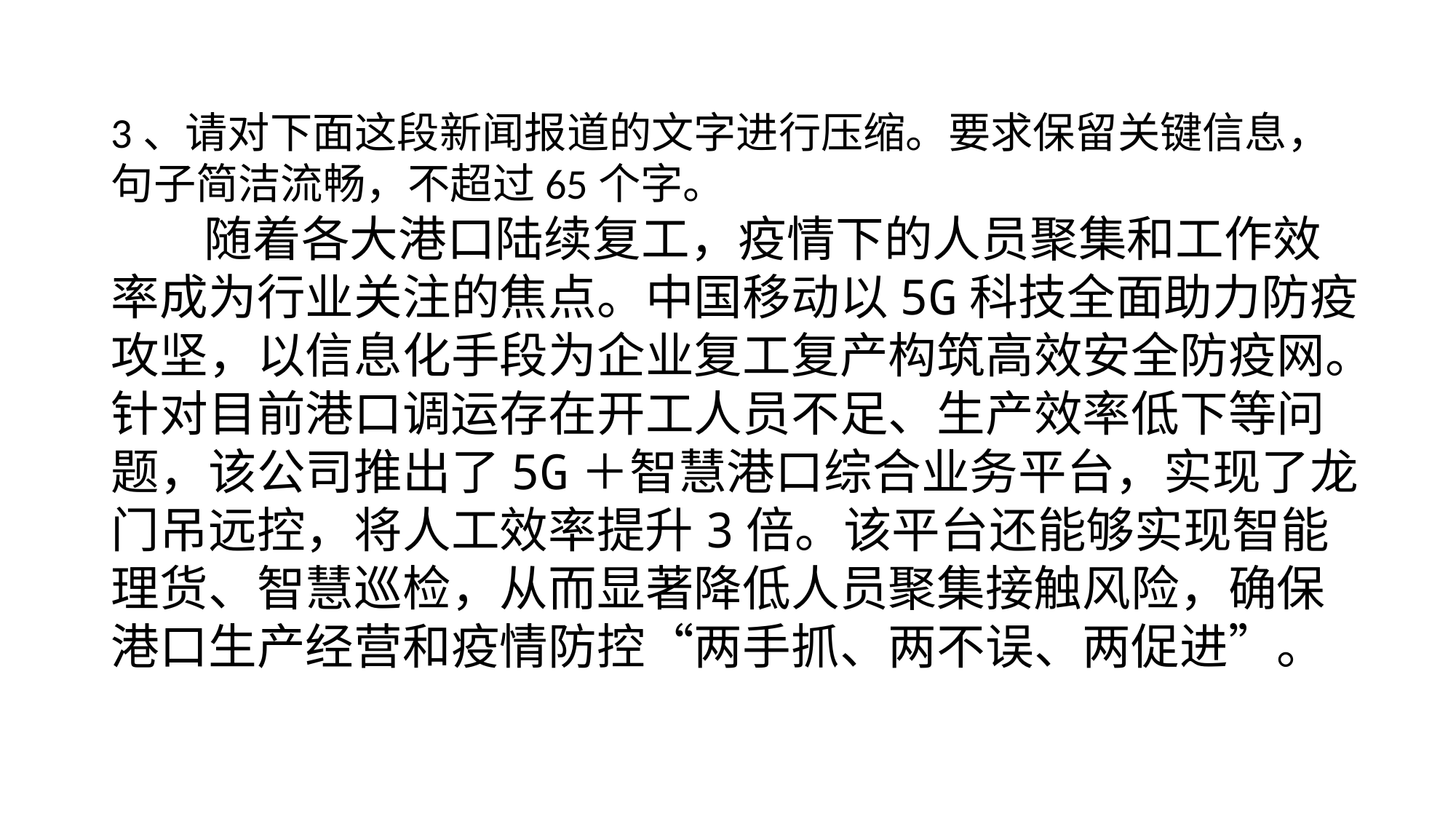

3、请对下面这段新闻报道的文字进行压缩。要求保留关键信息，句子简洁流畅，不超过65个字。
       随着各大港口陆续复工，疫情下的人员聚集和工作效率成为行业关注的焦点。中国移动以5G科技全面助力防疫攻坚，以信息化手段为企业复工复产构筑高效安全防疫网。针对目前港口调运存在开工人员不足、生产效率低下等问题，该公司推出了5G＋智慧港口综合业务平台，实现了龙门吊远控，将人工效率提升3倍。该平台还能够实现智能理货、智慧巡检，从而显著降低人员聚集接触风险，确保港口生产经营和疫情防控“两手抓、两不误、两促进”。